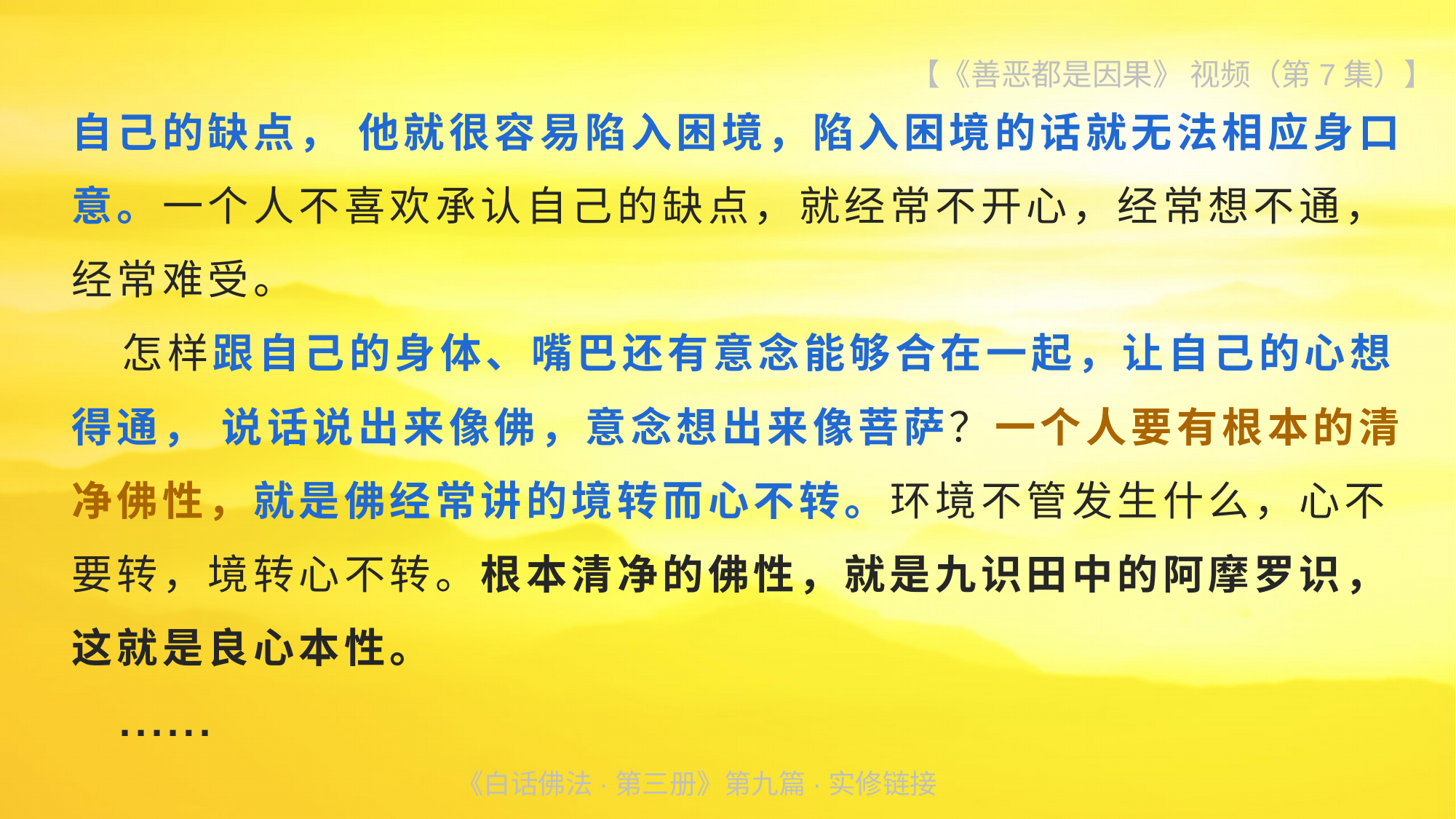

【《善恶都是因果》 视频（第7集）】
自己的缺点， 他就很容易陷入困境，陷入困境的话就无法相应身口意。一个人不喜欢承认自己的缺点，就经常不开心，经常想不通，经常难受。
   怎样跟自己的身体、嘴巴还有意念能够合在一起，让自己的心想得通， 说话说出来像佛，意念想出来像菩萨？一个人要有根本的清净佛性，就是佛经常讲的境转而心不转。环境不管发生什么，心不要转，境转心不转。根本清净的佛性，就是九识田中的阿摩罗识，这就是良心本性。
   ......
《白话佛法·第三册》第九篇·实修链接